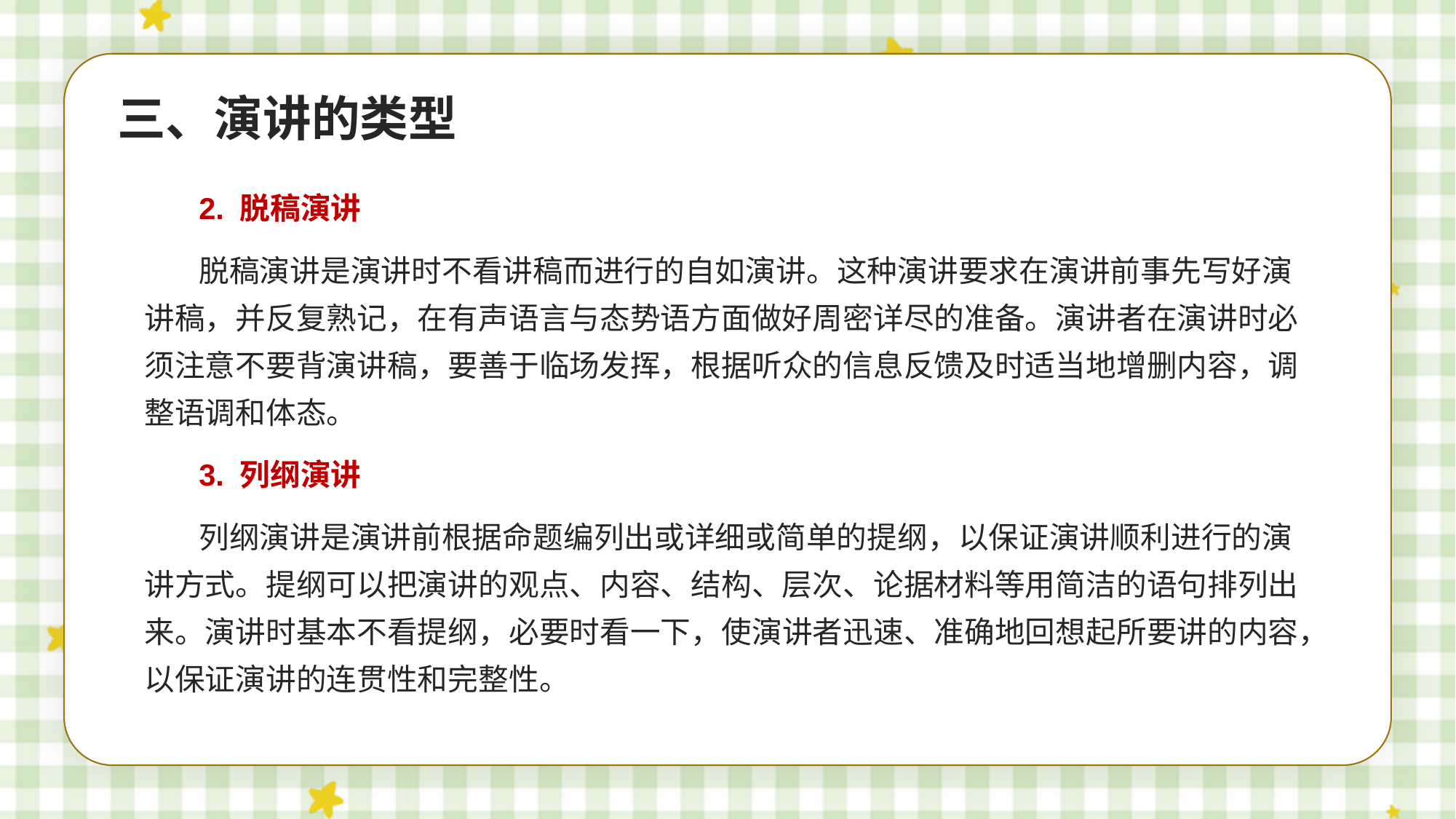

三、演讲的类型
2. 脱稿演讲
脱稿演讲是演讲时不看讲稿而进行的自如演讲。这种演讲要求在演讲前事先写好演讲稿，并反复熟记，在有声语言与态势语方面做好周密详尽的准备。演讲者在演讲时必须注意不要背演讲稿，要善于临场发挥，根据听众的信息反馈及时适当地增删内容，调整语调和体态。
3. 列纲演讲
列纲演讲是演讲前根据命题编列出或详细或简单的提纲，以保证演讲顺利进行的演讲方式。提纲可以把演讲的观点、内容、结构、层次、论据材料等用简洁的语句排列出来。演讲时基本不看提纲，必要时看一下，使演讲者迅速、准确地回想起所要讲的内容，以保证演讲的连贯性和完整性。